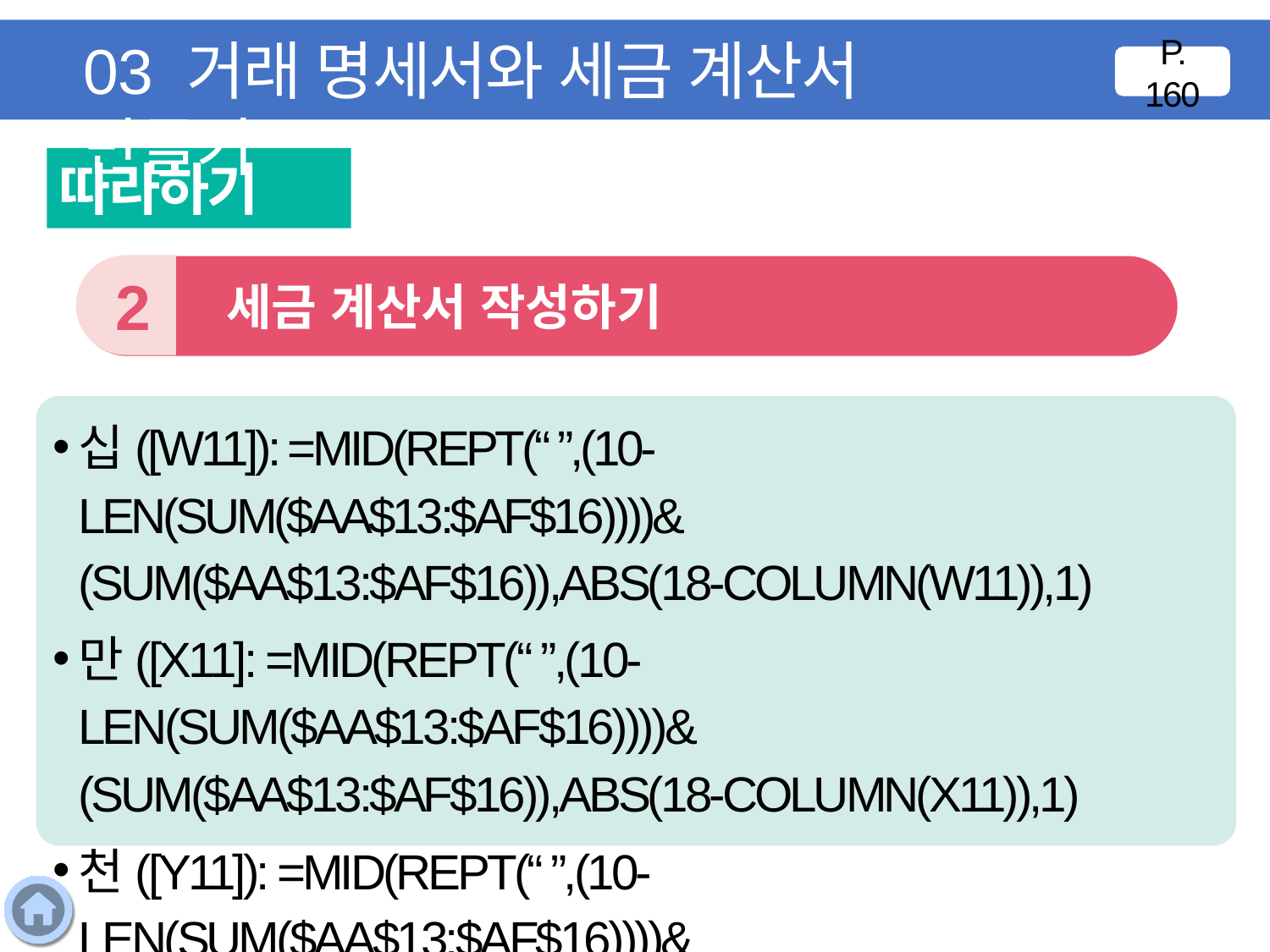

03 거래 명세서와 세금 계산서 만들기
P. 160
따라하기
2
        세금 계산서 작성하기
십([W11]): =MID(REPT(“ ”,(10-LEN(SUM($AA$13:$AF$16))))&
(SUM($AA$13:$AF$16)),ABS(18-COLUMN(W11)),1)
만([X11]: =MID(REPT(“ ”,(10-LEN(SUM($AA$13:$AF$16))))&
(SUM($AA$13:$AF$16)),ABS(18-COLUMN(X11)),1)
천([Y11]): =MID(REPT(“ ”,(10-LEN(SUM($AA$13:$AF$16))))&
(SUM($AA$13:$AF$16)),ABS(18 - COLUMN(Y11)),1)